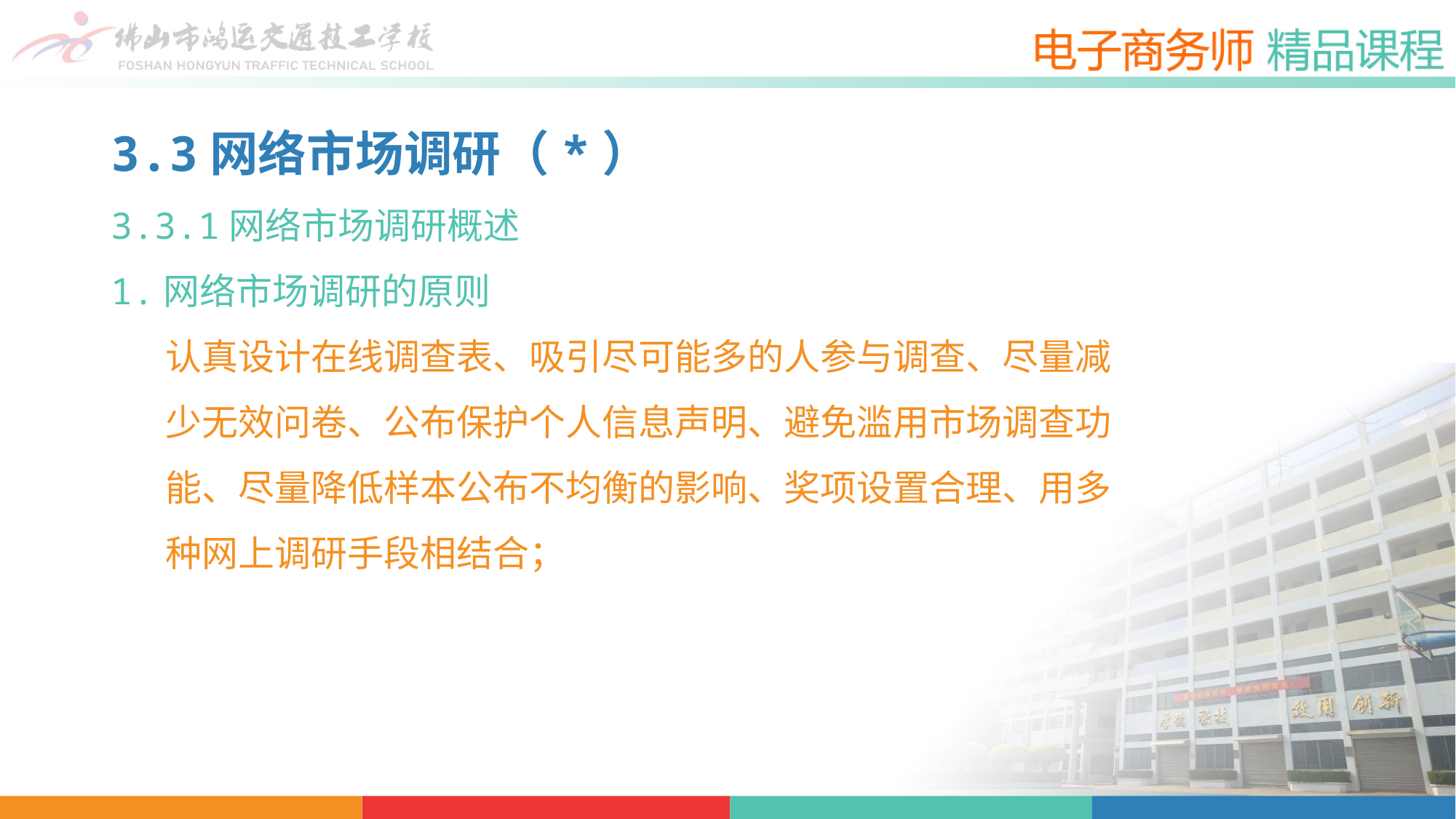

3.3网络市场调研（*）
3.3.1网络市场调研概述
1.网络市场调研的原则
认真设计在线调查表、吸引尽可能多的人参与调查、尽量减少无效问卷、公布保护个人信息声明、避免滥用市场调查功能、尽量降低样本公布不均衡的影响、奖项设置合理、用多种网上调研手段相结合；